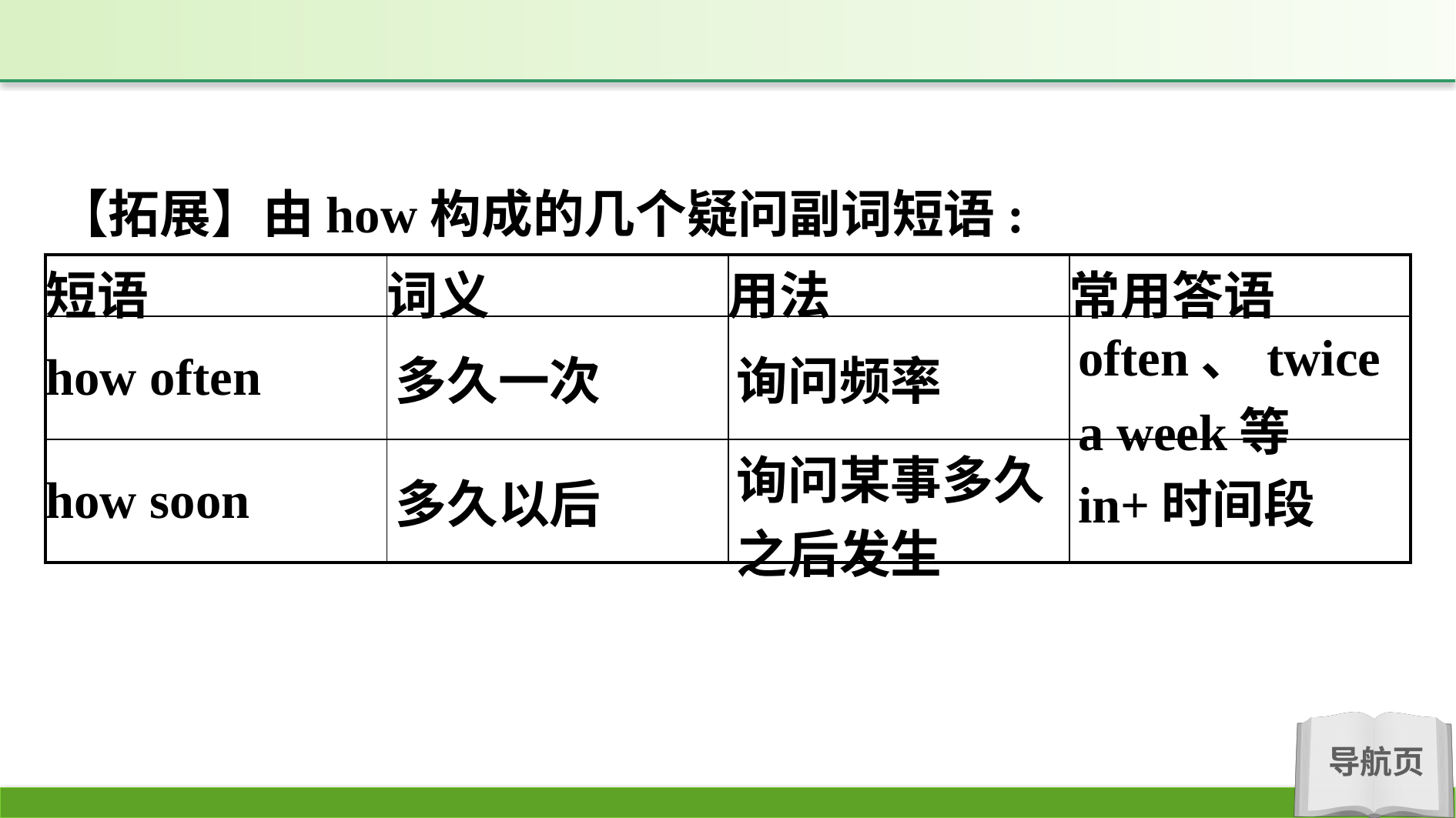

【拓展】由how构成的几个疑问副词短语:
| 短语 | 词义 | 用法 | 常用答语 |
| --- | --- | --- | --- |
| how often | 多久一次 | 询问频率 | often、twice a week等 |
| how soon | 多久以后 | 询问某事多久之后发生 | in+时间段 |